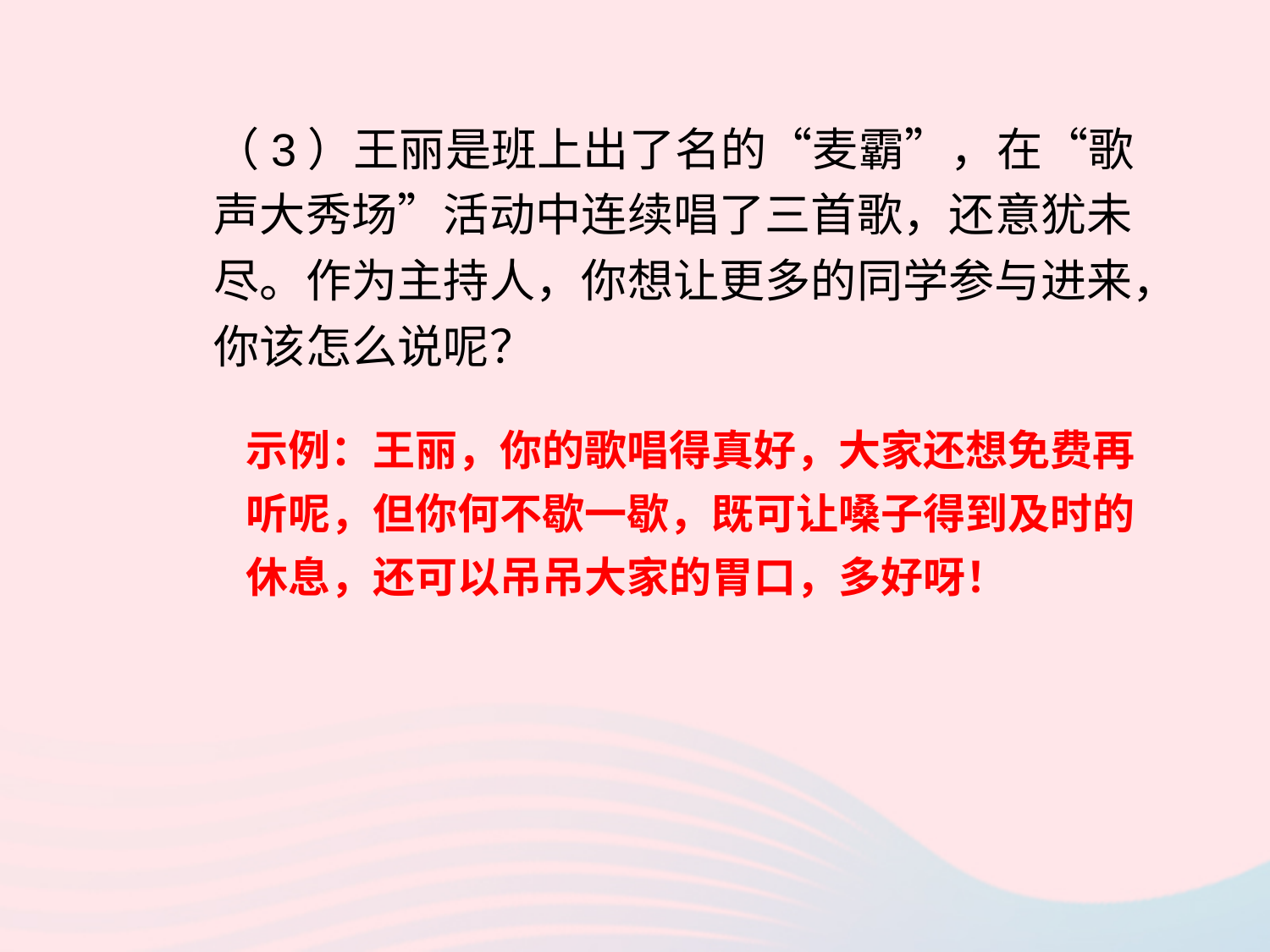

（3）王丽是班上出了名的“麦霸”，在“歌声大秀场”活动中连续唱了三首歌，还意犹未尽。作为主持人，你想让更多的同学参与进来，你该怎么说呢？
示例：王丽，你的歌唱得真好，大家还想免费再听呢，但你何不歇一歇，既可让嗓子得到及时的休息，还可以吊吊大家的胃口，多好呀！